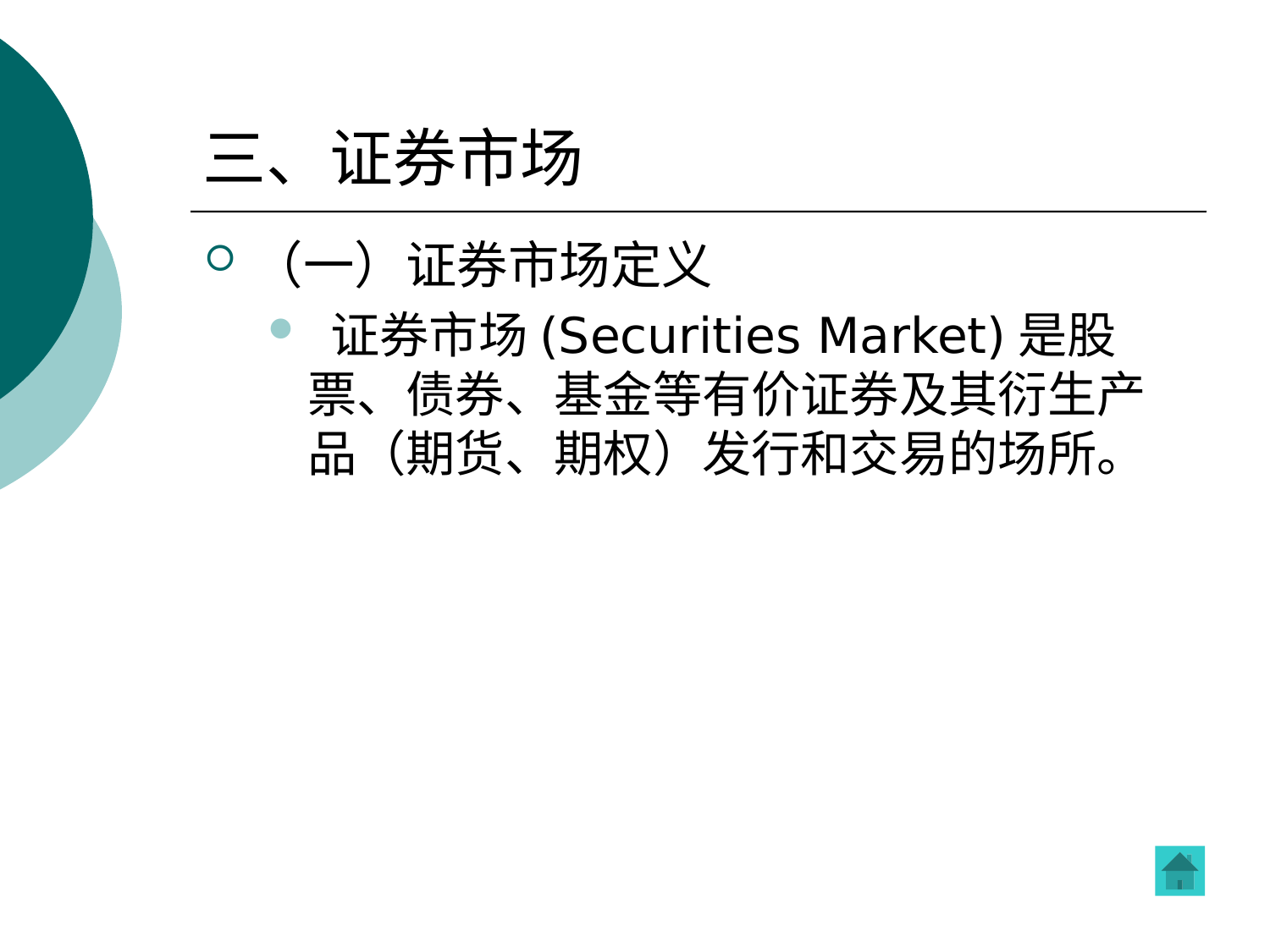

# 三、证券市场
（一）证券市场定义
 证券市场(Securities Market)是股票、债券、基金等有价证券及其衍生产品（期货、期权）发行和交易的场所。